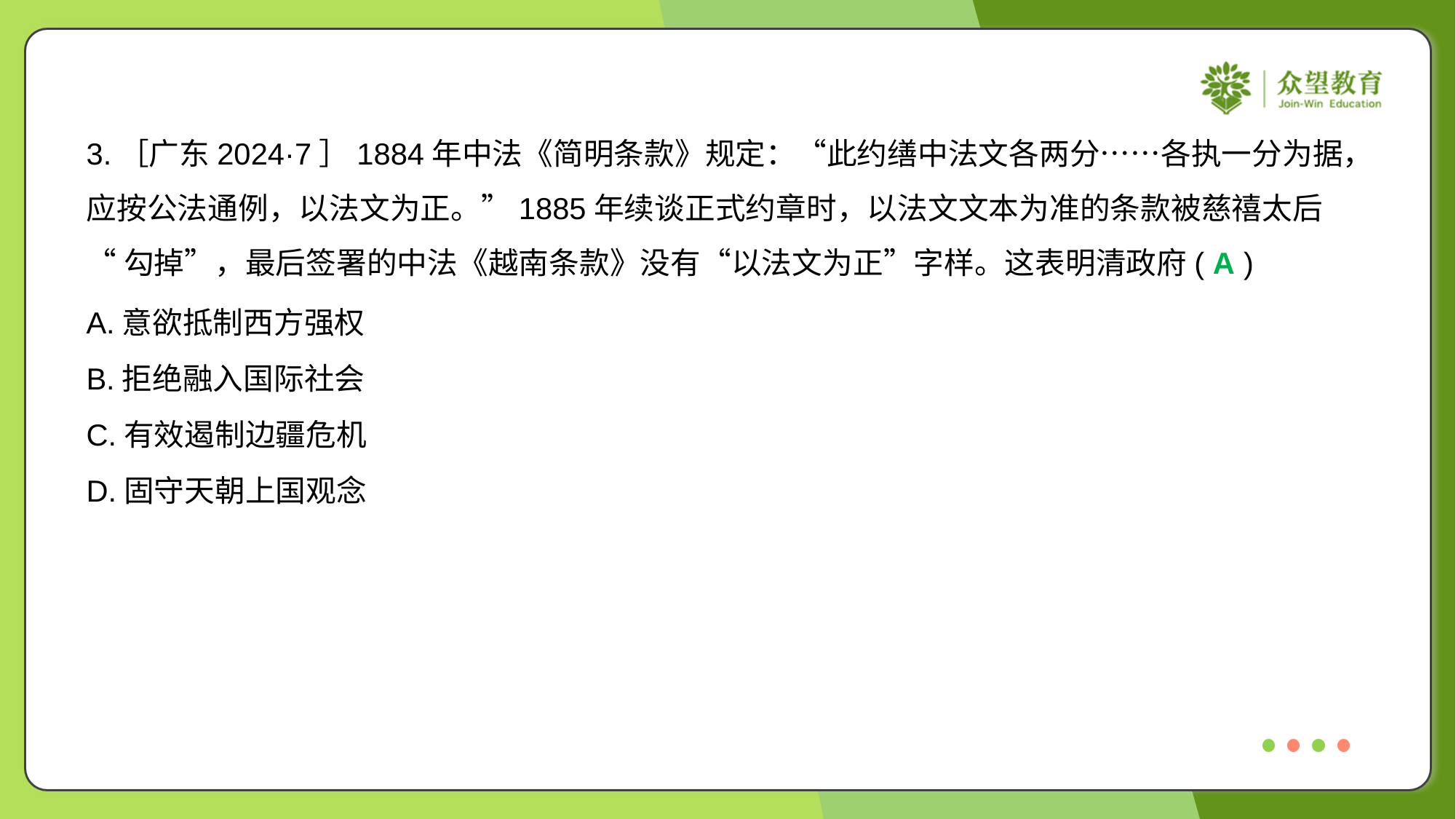

3.［广东2024·7］1884年中法《简明条款》规定：“此约缮中法文各两分……各执一分为据，
应按公法通例，以法文为正。”1885年续谈正式约章时，以法文文本为准的条款被慈禧太后
“勾掉”，最后签署的中法《越南条款》没有“以法文为正”字样。这表明清政府(     )
A
A.意欲抵制西方强权
B.拒绝融入国际社会
C.有效遏制边疆危机
D.固守天朝上国观念